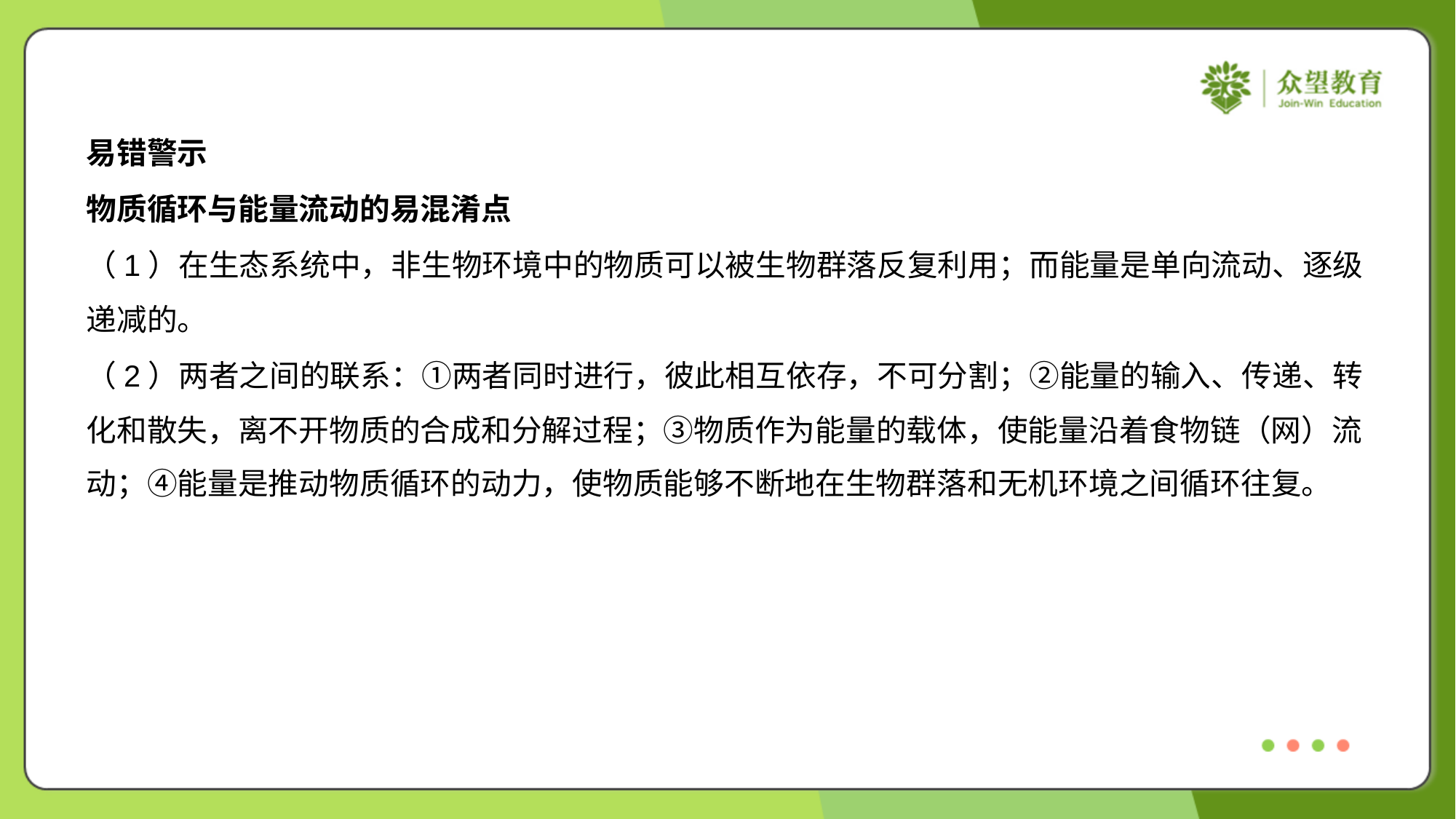

易错警示
物质循环与能量流动的易混淆点
（1）在生态系统中，非生物环境中的物质可以被生物群落反复利用；而能量是单向流动、逐级
递减的。
（2）两者之间的联系：①两者同时进行，彼此相互依存，不可分割；②能量的输入、传递、转
化和散失，离不开物质的合成和分解过程；③物质作为能量的载体，使能量沿着食物链（网）流
动；④能量是推动物质循环的动力，使物质能够不断地在生物群落和无机环境之间循环往复。